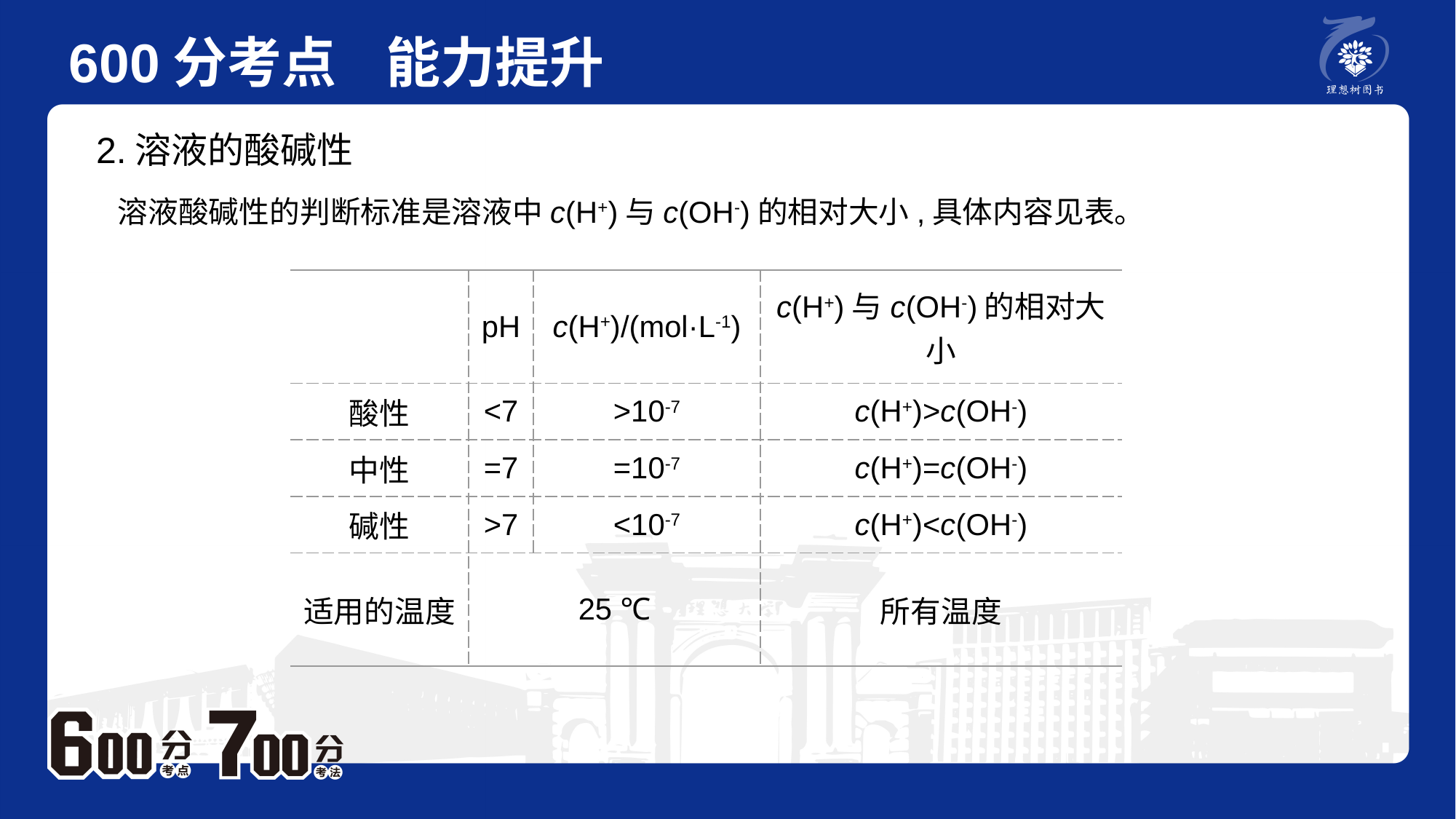

600分考点    能力提升
　               例题P2
2.溶液的酸碱性
溶液酸碱性的判断标准是溶液中c(H+)与c(OH-)的相对大小,具体内容见表。

|  | pH | c(H+)/(mol·L-1) | c(H+)与c(OH-)的相对大小 |
| --- | --- | --- | --- |
| 酸性 | <7 | >10-7 | c(H+)>c(OH-) |
| 中性 | =7 | =10-7 | c(H+)=c(OH-) |
| 碱性 | >7 | <10-7 | c(H+)<c(OH-) |
| 适用的温度 | 25 ℃ |  | 所有温度 |